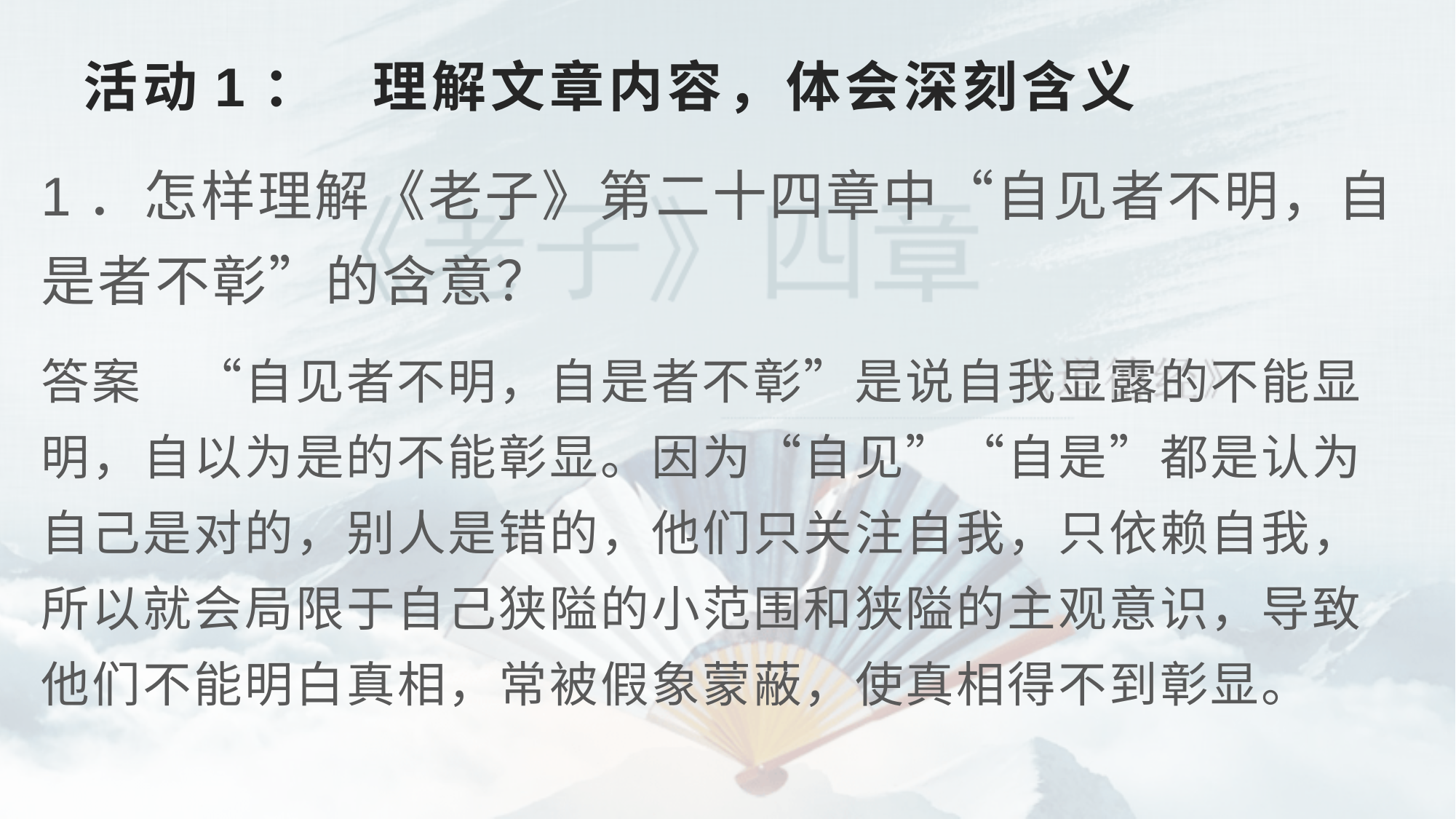

# 活动1：   理解文章内容，体会深刻含义
1．怎样理解《老子》第二十四章中“自见者不明，自是者不彰”的含意？
答案　“自见者不明，自是者不彰”是说自我显露的不能显明，自以为是的不能彰显。因为“自见”“自是”都是认为自己是对的，别人是错的，他们只关注自我，只依赖自我，所以就会局限于自己狭隘的小范围和狭隘的主观意识，导致他们不能明白真相，常被假象蒙蔽，使真相得不到彰显。